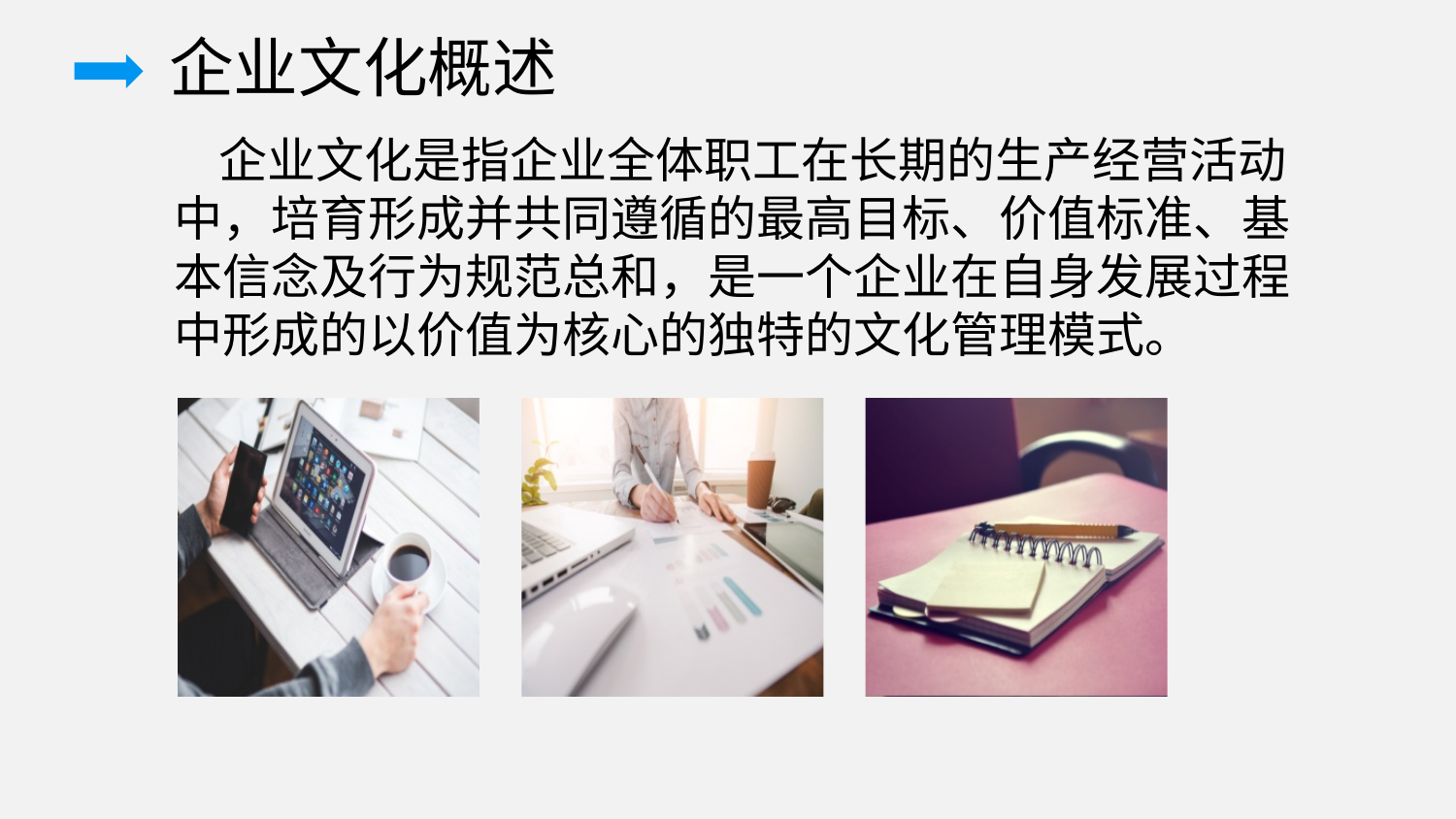

企业文化概述
   企业文化是指企业全体职工在长期的生产经营活动中，培育形成并共同遵循的最高目标、价值标准、基本信念及行为规范总和，是一个企业在自身发展过程中形成的以价值为核心的独特的文化管理模式。